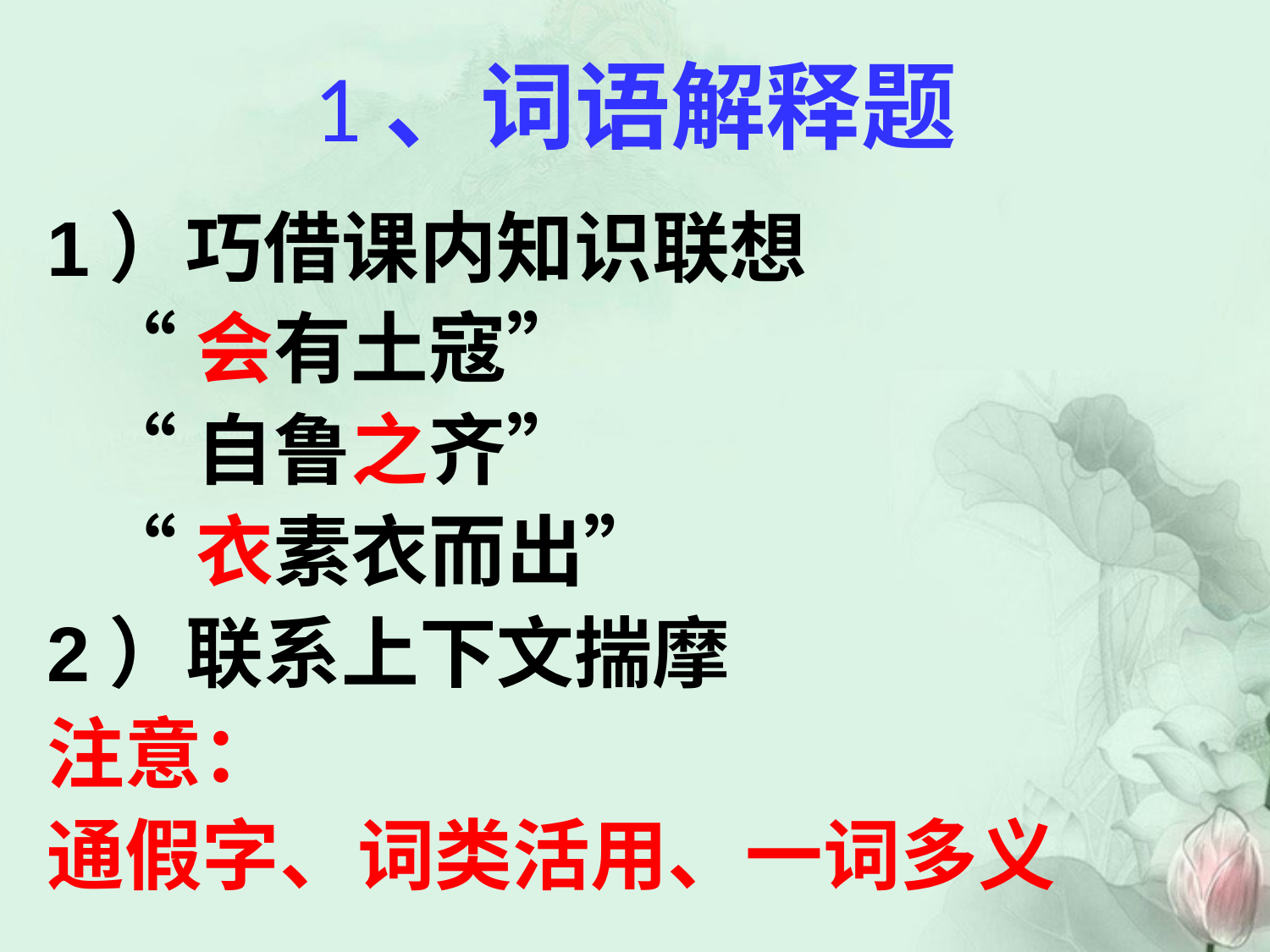

# 1、词语解释题
1）巧借课内知识联想
   “会有土寇”
   “自鲁之齐”
   “衣素衣而出”
2）联系上下文揣摩
注意：
通假字、词类活用、一词多义